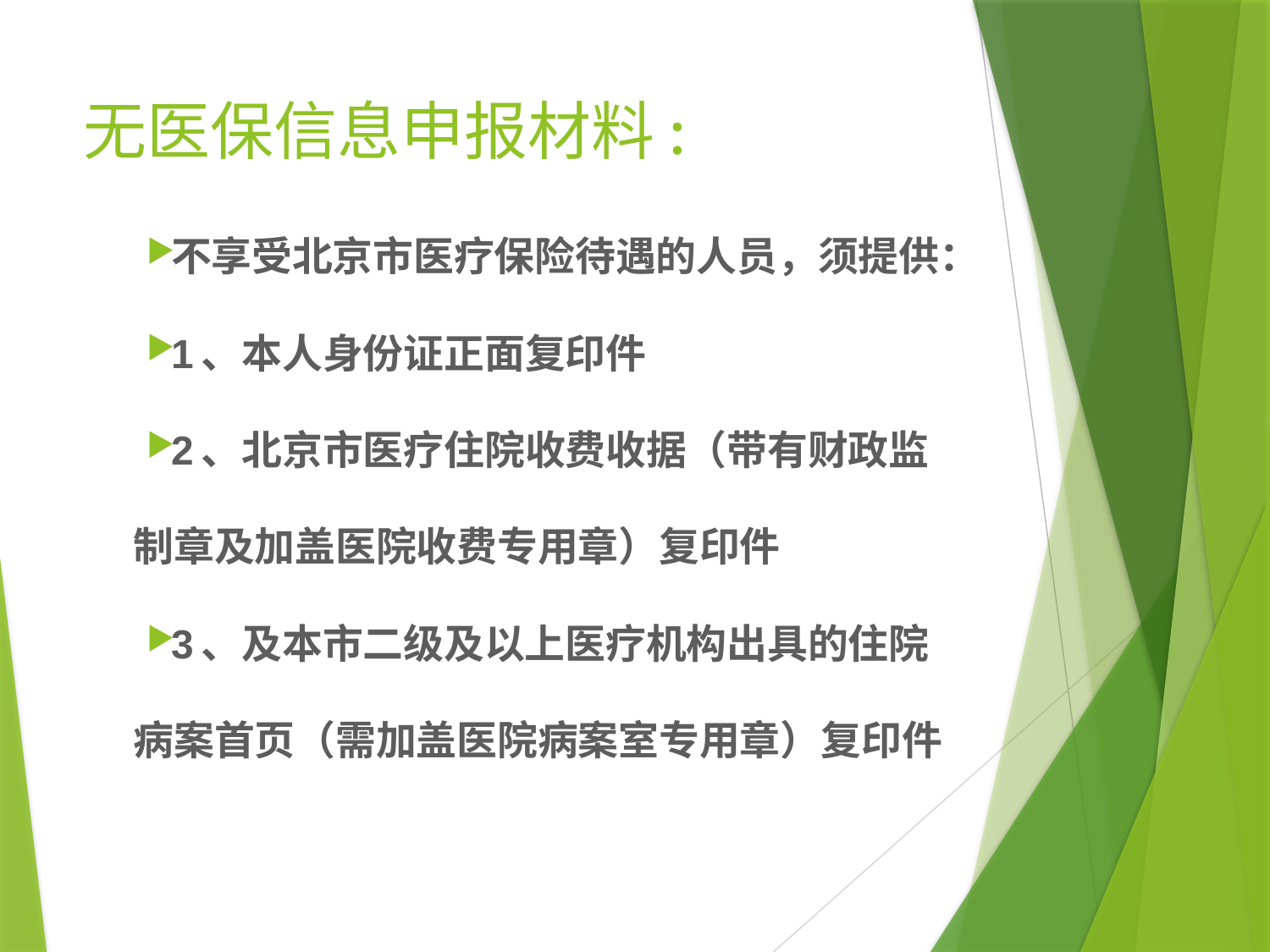

# 无医保信息申报材料:
不享受北京市医疗保险待遇的人员，须提供：
1、本人身份证正面复印件
2、北京市医疗住院收费收据（带有财政监制章及加盖医院收费专用章）复印件
3、及本市二级及以上医疗机构出具的住院病案首页（需加盖医院病案室专用章）复印件